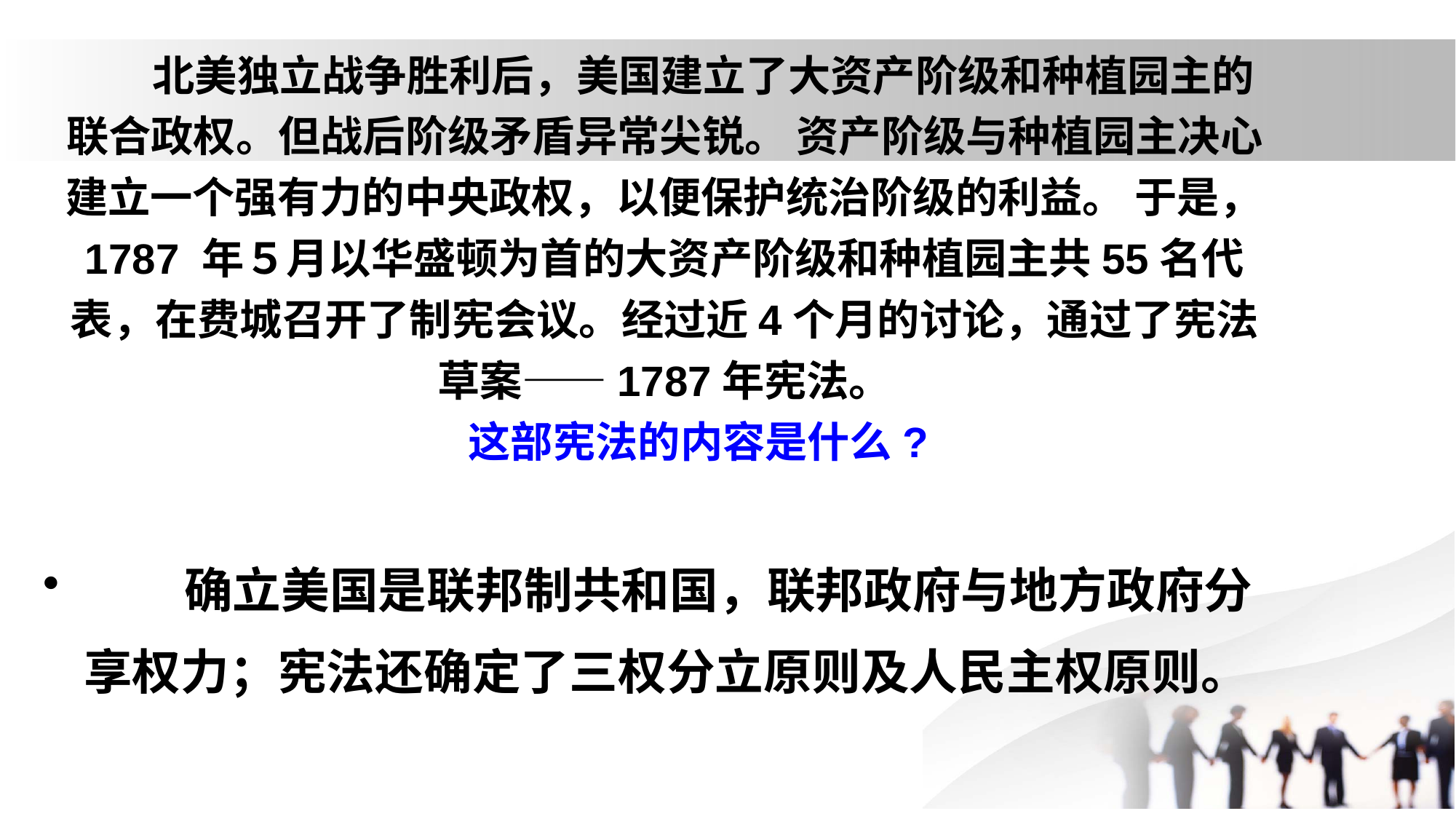

# 北美独立战争胜利后，美国建立了大资产阶级和种植园主的联合政权。但战后阶级矛盾异常尖锐。 资产阶级与种植园主决心建立一个强有力的中央政权，以便保护统治阶级的利益。 于是，1787 年５月以华盛顿为首的大资产阶级和种植园主共55名代表，在费城召开了制宪会议。经过近4个月的讨论，通过了宪法草案——1787年宪法。 这部宪法的内容是什么?

        确立美国是联邦制共和国，联邦政府与地方政府分享权力；宪法还确定了三权分立原则及人民主权原则。